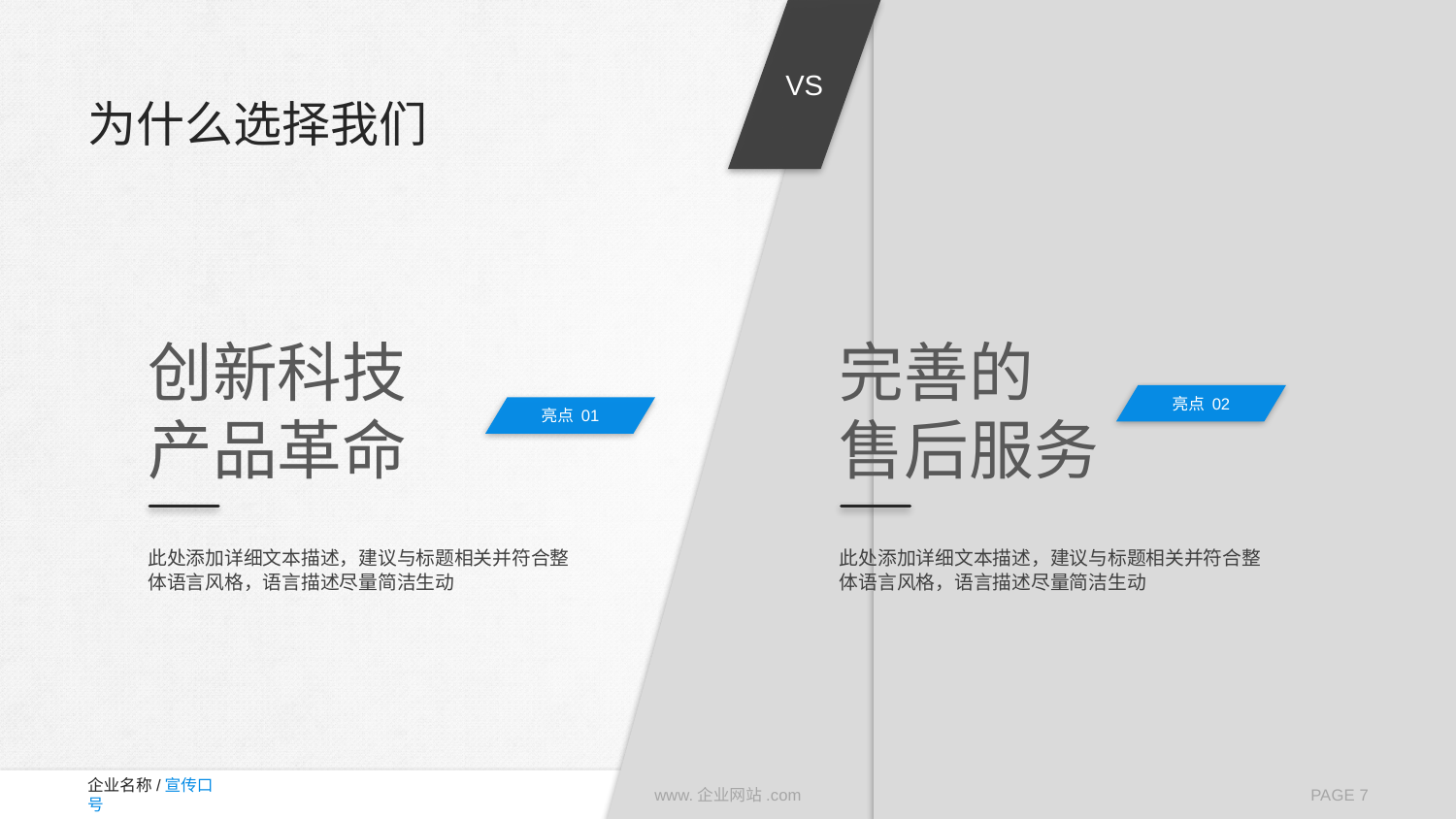

VS
# 为什么选择我们
创新科技
产品革命
完善的
售后服务
亮点 02
亮点 01
此处添加详细文本描述，建议与标题相关并符合整体语言风格，语言描述尽量简洁生动
此处添加详细文本描述，建议与标题相关并符合整体语言风格，语言描述尽量简洁生动
PAGE 7
www.企业网站.com